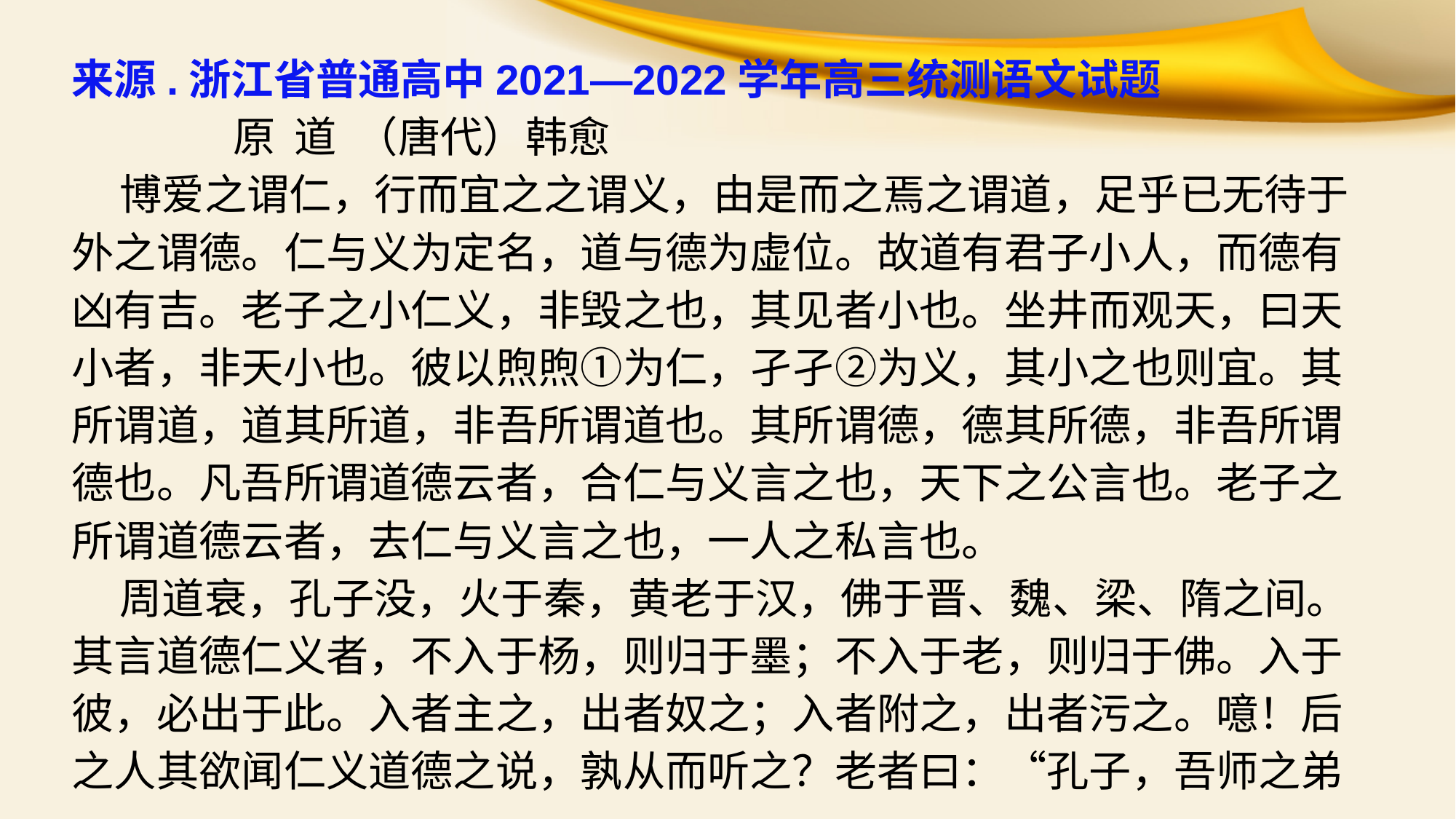

来源.浙江省普通高中2021—2022学年高三统测语文试题
                原  道  （唐代）韩愈
    博爱之谓仁，行而宜之之谓义，由是而之焉之谓道，足乎已无待于外之谓德。仁与义为定名，道与德为虚位。故道有君子小人，而德有凶有吉。老子之小仁义，非毁之也，其见者小也。坐井而观天，曰天小者，非天小也。彼以煦煦①为仁，孑孑②为义，其小之也则宜。其所谓道，道其所道，非吾所谓道也。其所谓德，德其所德，非吾所谓德也。凡吾所谓道德云者，合仁与义言之也，天下之公言也。老子之所谓道德云者，去仁与义言之也，一人之私言也。
    周道衰，孔子没，火于秦，黄老于汉，佛于晋、魏、梁、隋之间。其言道德仁义者，不入于杨，则归于墨；不入于老，则归于佛。入于彼，必出于此。入者主之，出者奴之；入者附之，出者污之。噫！后之人其欲闻仁义道德之说，孰从而听之？老者曰：“孔子，吾师之弟